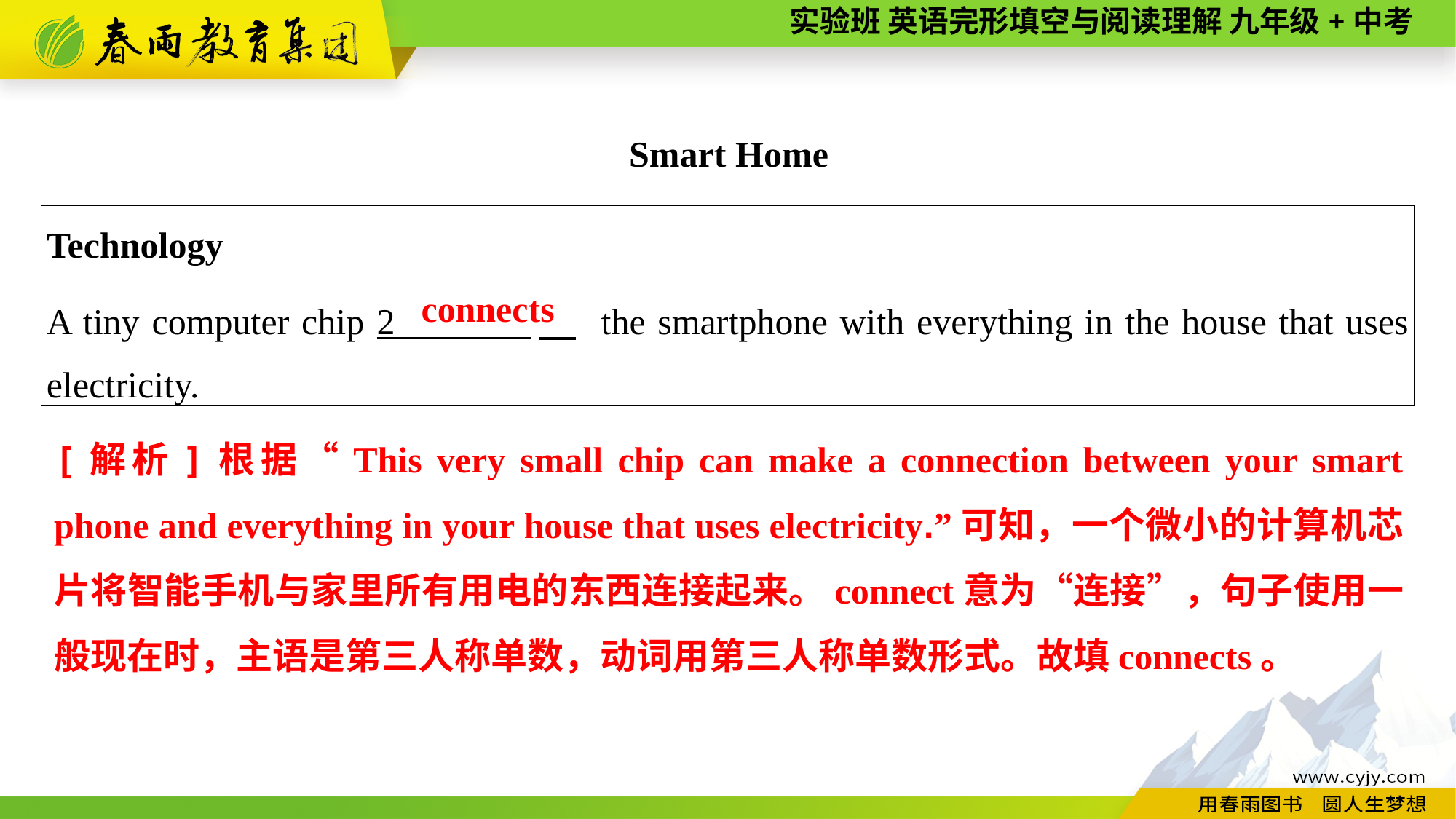

Smart Home
| Technology A tiny computer chip 2 　 the smartphone with everything in the house that uses electricity. |
| --- |
connects
[解析]根据“This very small chip can make a connection between your smart phone and everything in your house that uses electricity.”可知，一个微小的计算机芯片将智能手机与家里所有用电的东西连接起来。connect意为“连接”，句子使用一般现在时，主语是第三人称单数，动词用第三人称单数形式。故填connects。